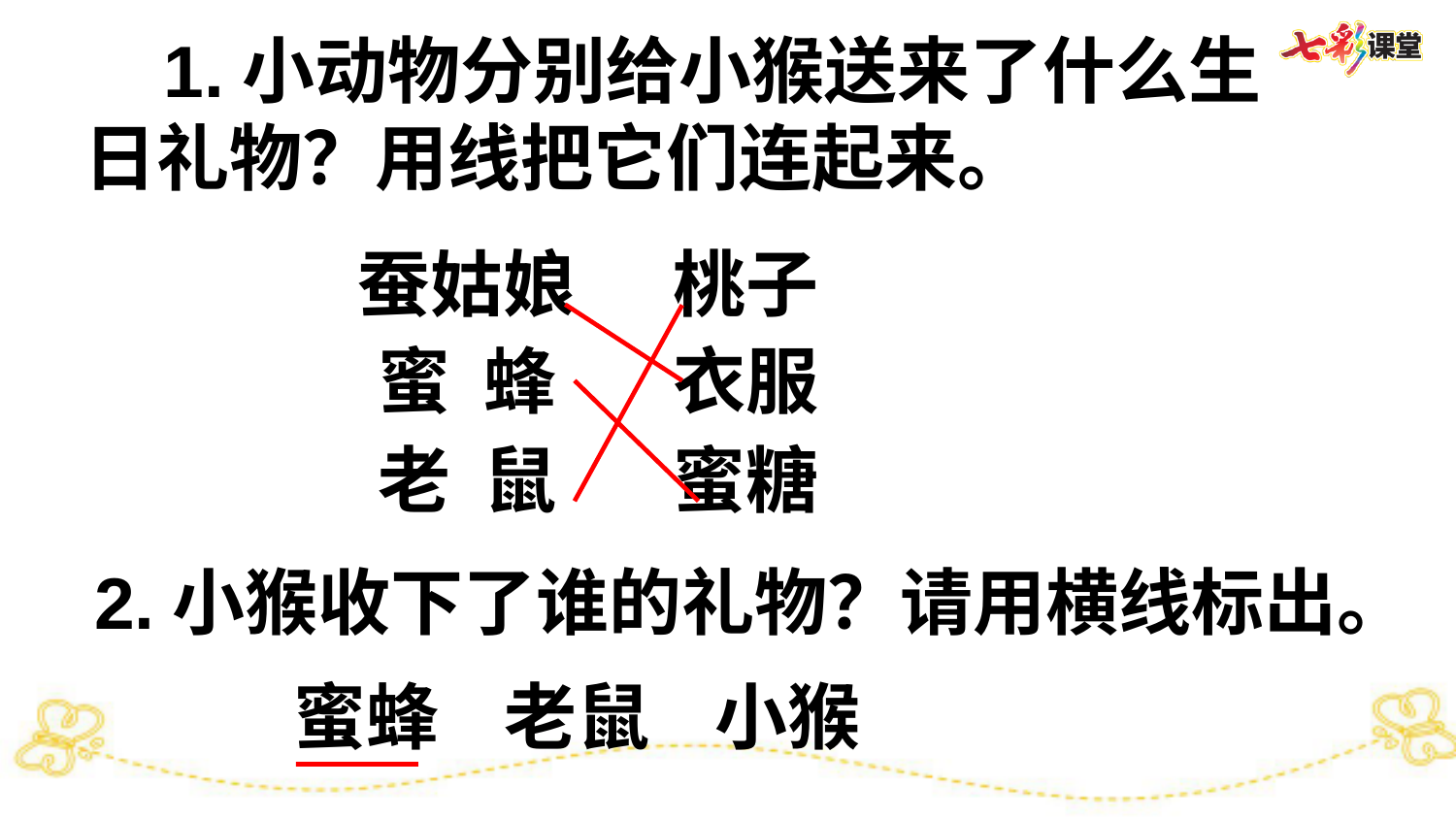

1.小动物分别给小猴送来了什么生日礼物？用线把它们连起来。
蚕姑娘
桃子
蜜  蜂
衣服
老  鼠
蜜糖
2.小猴收下了谁的礼物？请用横线标出。
蜜蜂
老鼠
小猴